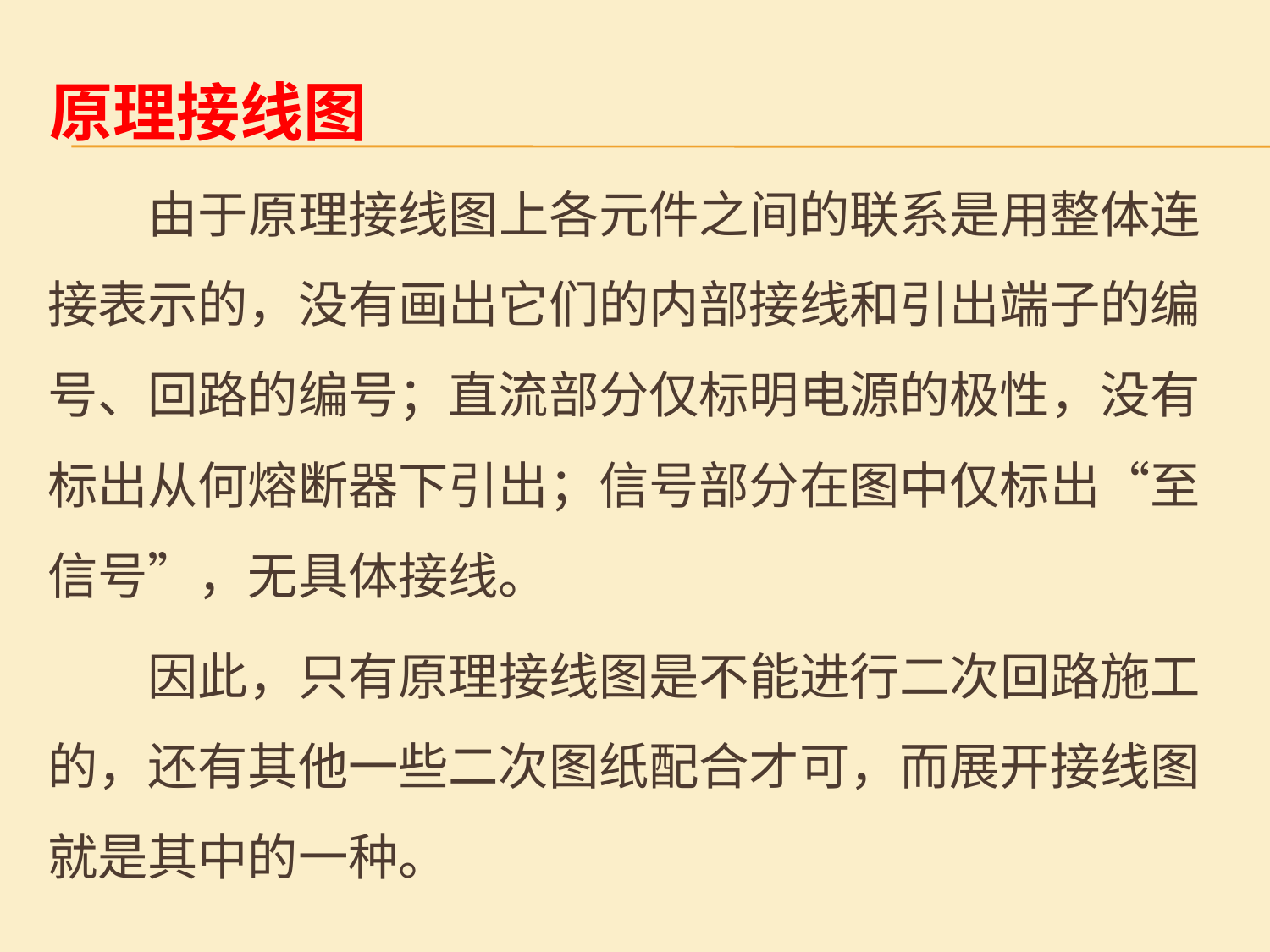

原理接线图
        由于原理接线图上各元件之间的联系是用整体连接表示的，没有画出它们的内部接线和引出端子的编号、回路的编号；直流部分仅标明电源的极性，没有标出从何熔断器下引出；信号部分在图中仅标出“至信号”，无具体接线。
        因此，只有原理接线图是不能进行二次回路施工的，还有其他一些二次图纸配合才可，而展开接线图就是其中的一种。